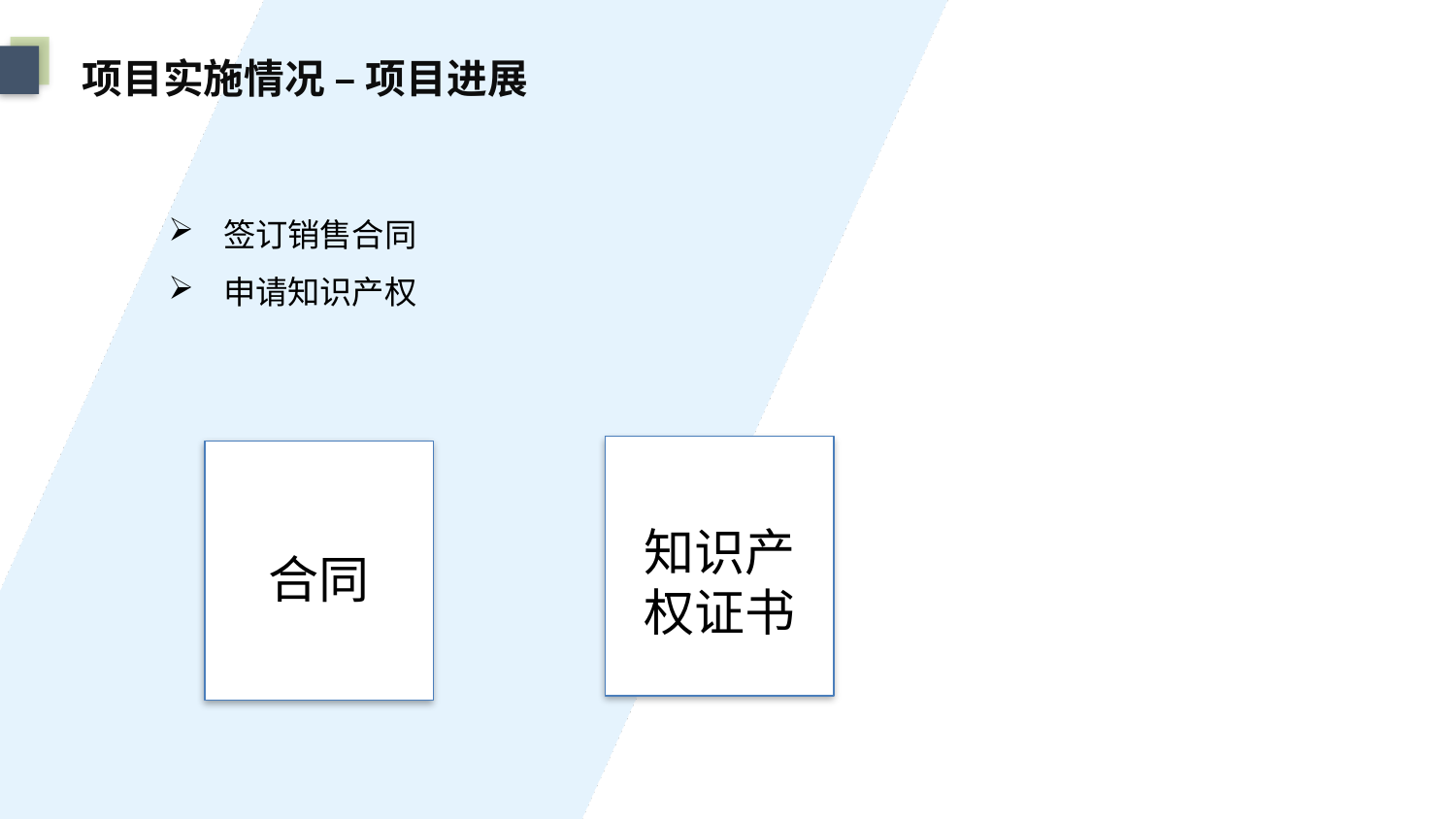

项目实施情况 – 项目进展
签订销售合同
申请知识产权

知识产权证书
合同